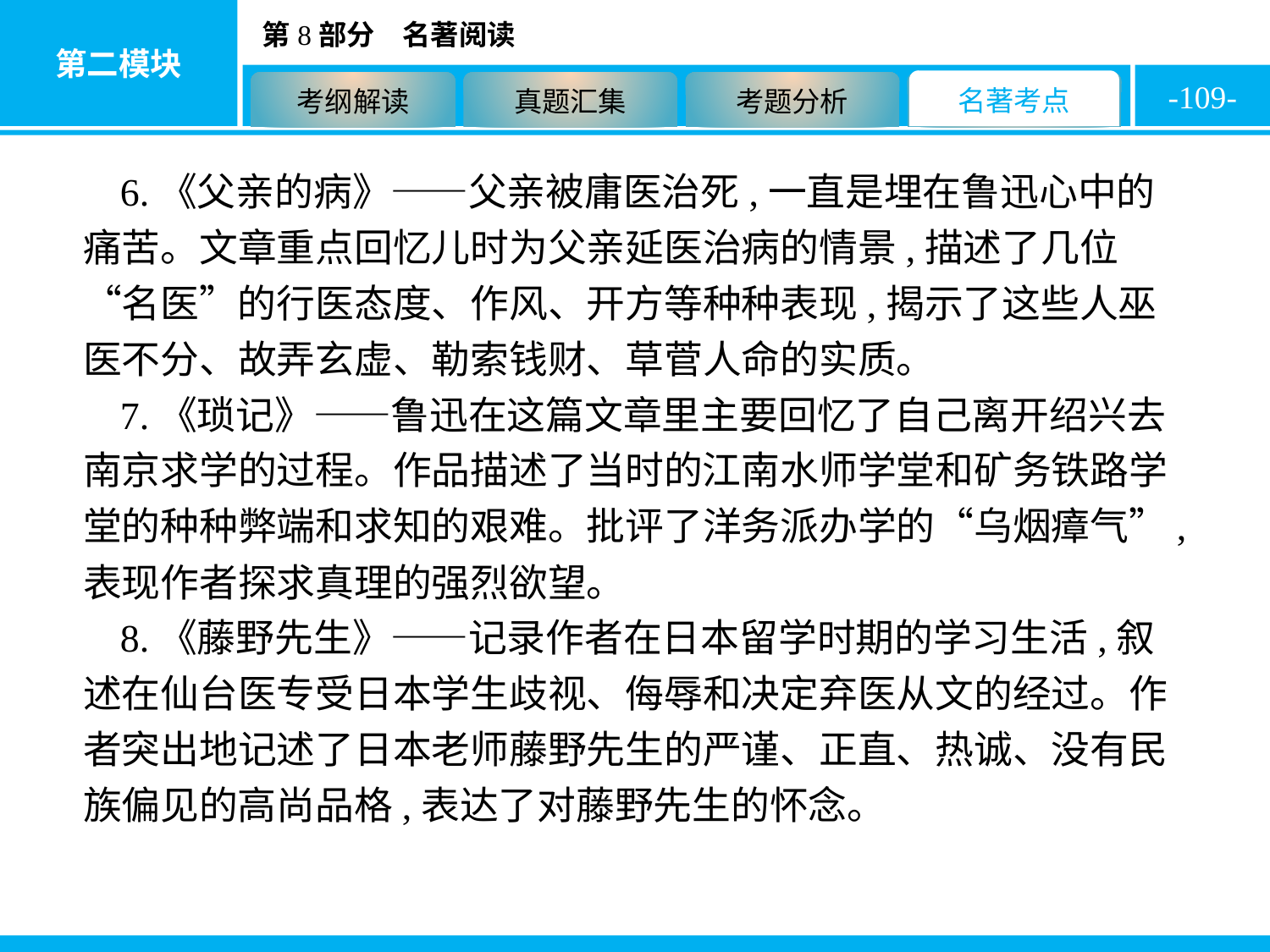

-109-
6.《父亲的病》——父亲被庸医治死,一直是埋在鲁迅心中的痛苦。文章重点回忆儿时为父亲延医治病的情景,描述了几位“名医”的行医态度、作风、开方等种种表现,揭示了这些人巫医不分、故弄玄虚、勒索钱财、草菅人命的实质。
7.《琐记》——鲁迅在这篇文章里主要回忆了自己离开绍兴去南京求学的过程。作品描述了当时的江南水师学堂和矿务铁路学堂的种种弊端和求知的艰难。批评了洋务派办学的“乌烟瘴气”,表现作者探求真理的强烈欲望。
8.《藤野先生》——记录作者在日本留学时期的学习生活,叙述在仙台医专受日本学生歧视、侮辱和决定弃医从文的经过。作者突出地记述了日本老师藤野先生的严谨、正直、热诚、没有民族偏见的高尚品格,表达了对藤野先生的怀念。